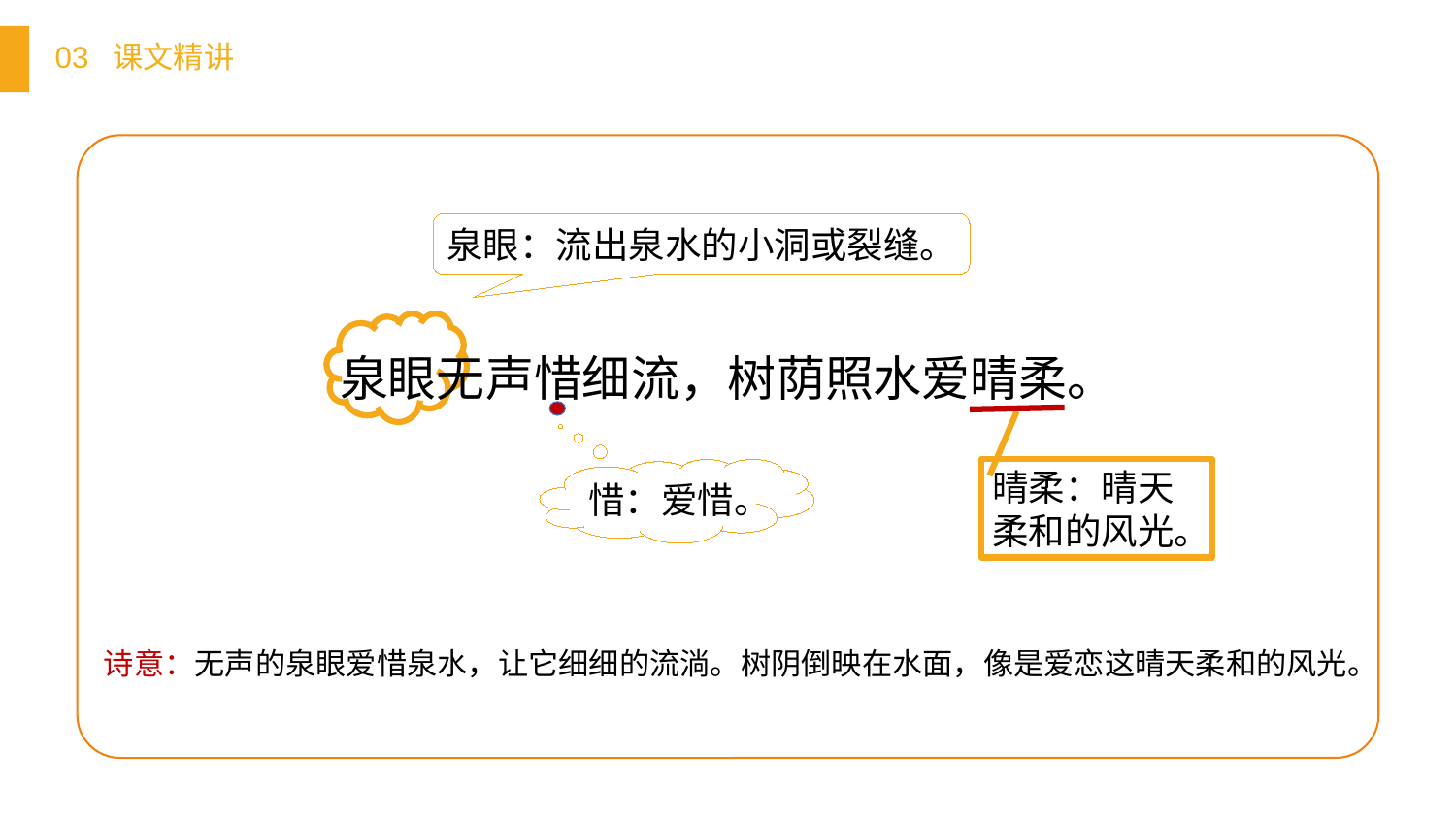

03  课文精讲

泉眼：流出泉水的小洞或裂缝。
泉眼无声惜细流，树荫照水爱晴柔。

惜：爱惜。
晴柔：晴天柔和的风光。
诗意：无声的泉眼爱惜泉水，让它细细的流淌。树阴倒映在水面，像是爱恋这晴天柔和的风光。